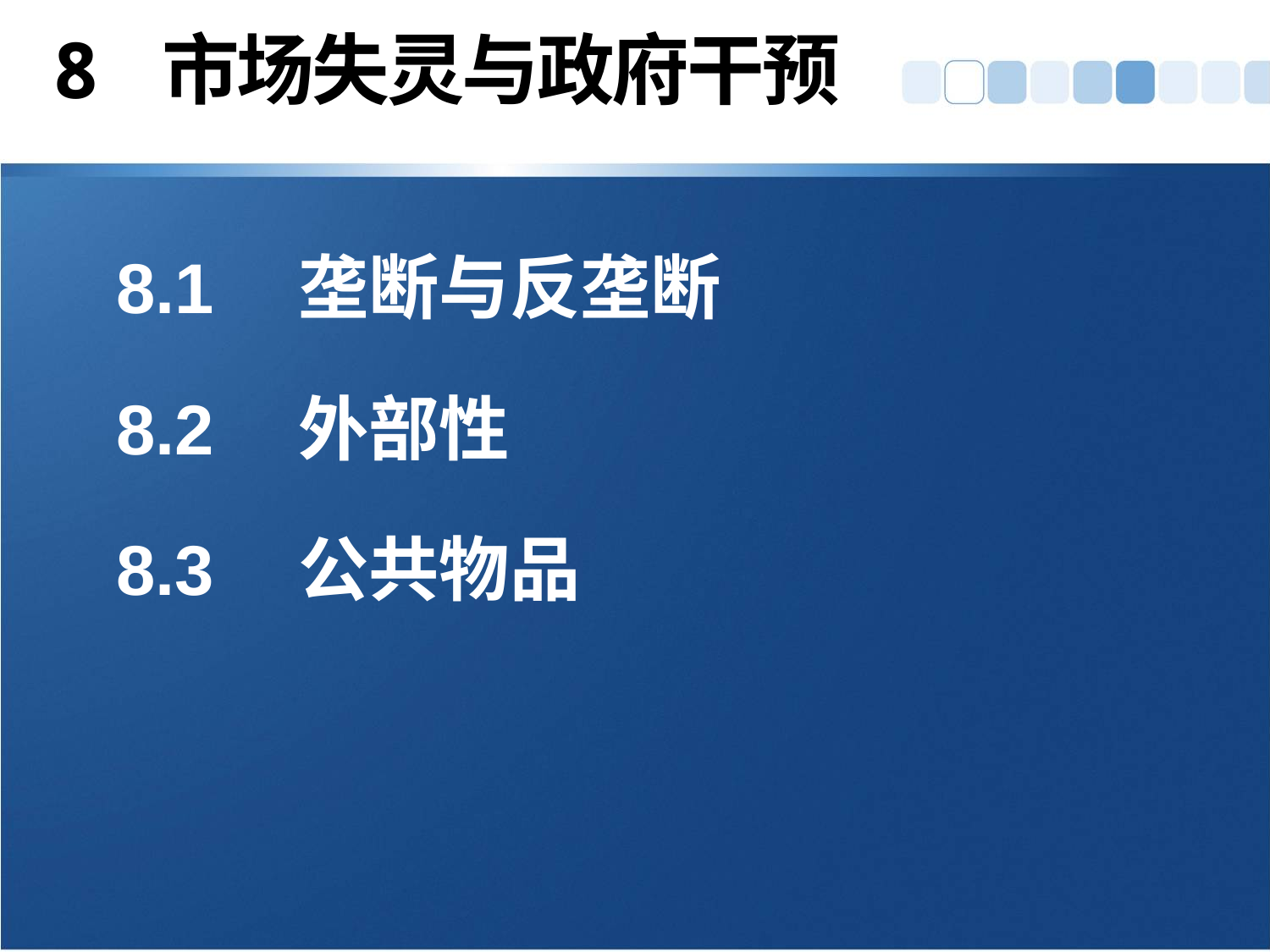

# 8 市场失灵与政府干预
8.1	垄断与反垄断
8.2	外部性
8.3	公共物品